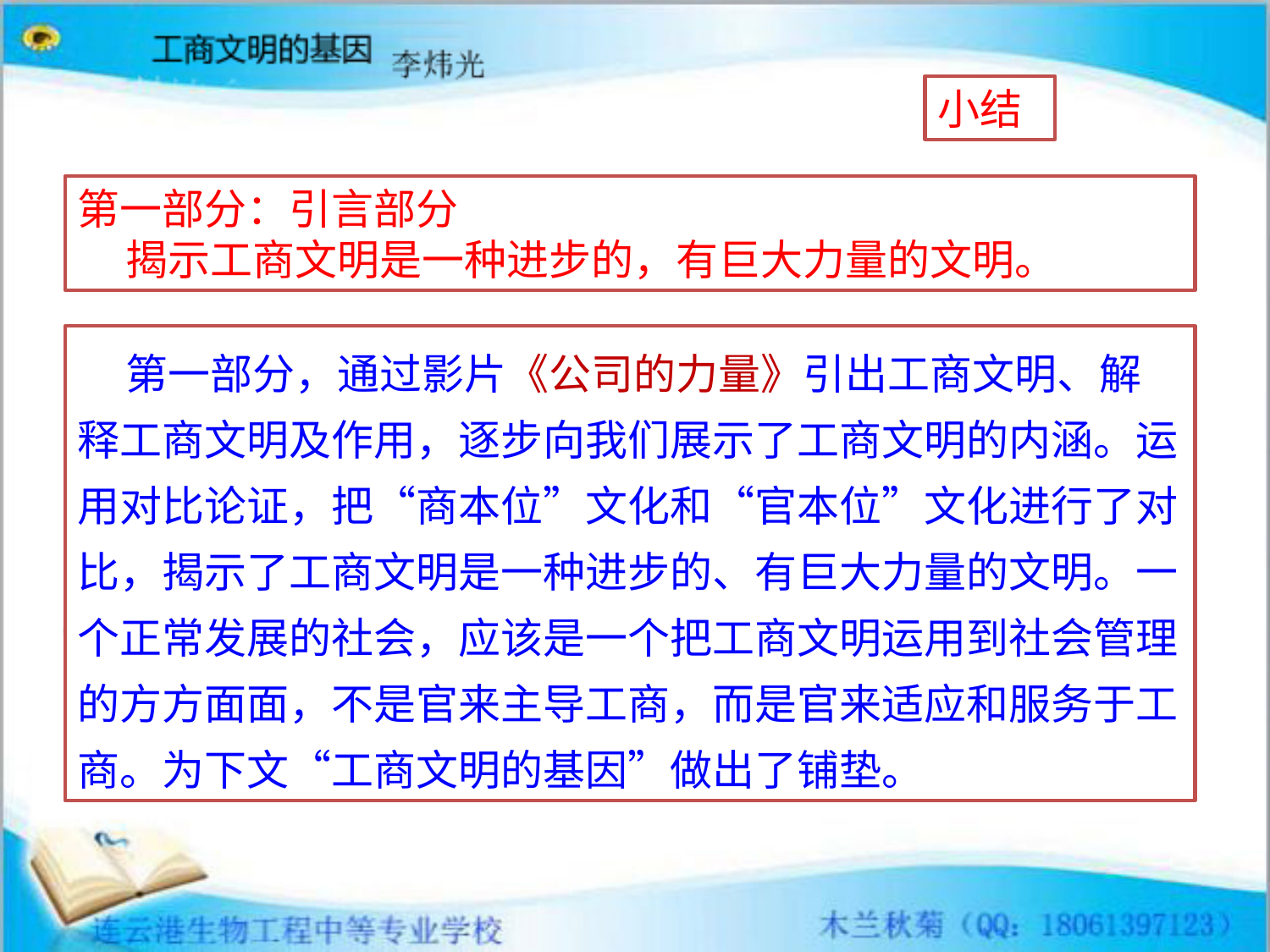

小结
第一部分：引言部分
    揭示工商文明是一种进步的，有巨大力量的文明。
    第一部分，通过影片《公司的力量》引出工商文明、解释工商文明及作用，逐步向我们展示了工商文明的内涵。运用对比论证，把“商本位”文化和“官本位”文化进行了对比，揭示了工商文明是一种进步的、有巨大力量的文明。一个正常发展的社会，应该是一个把工商文明运用到社会管理的方方面面，不是官来主导工商，而是官来适应和服务于工商。为下文“工商文明的基因”做出了铺垫。